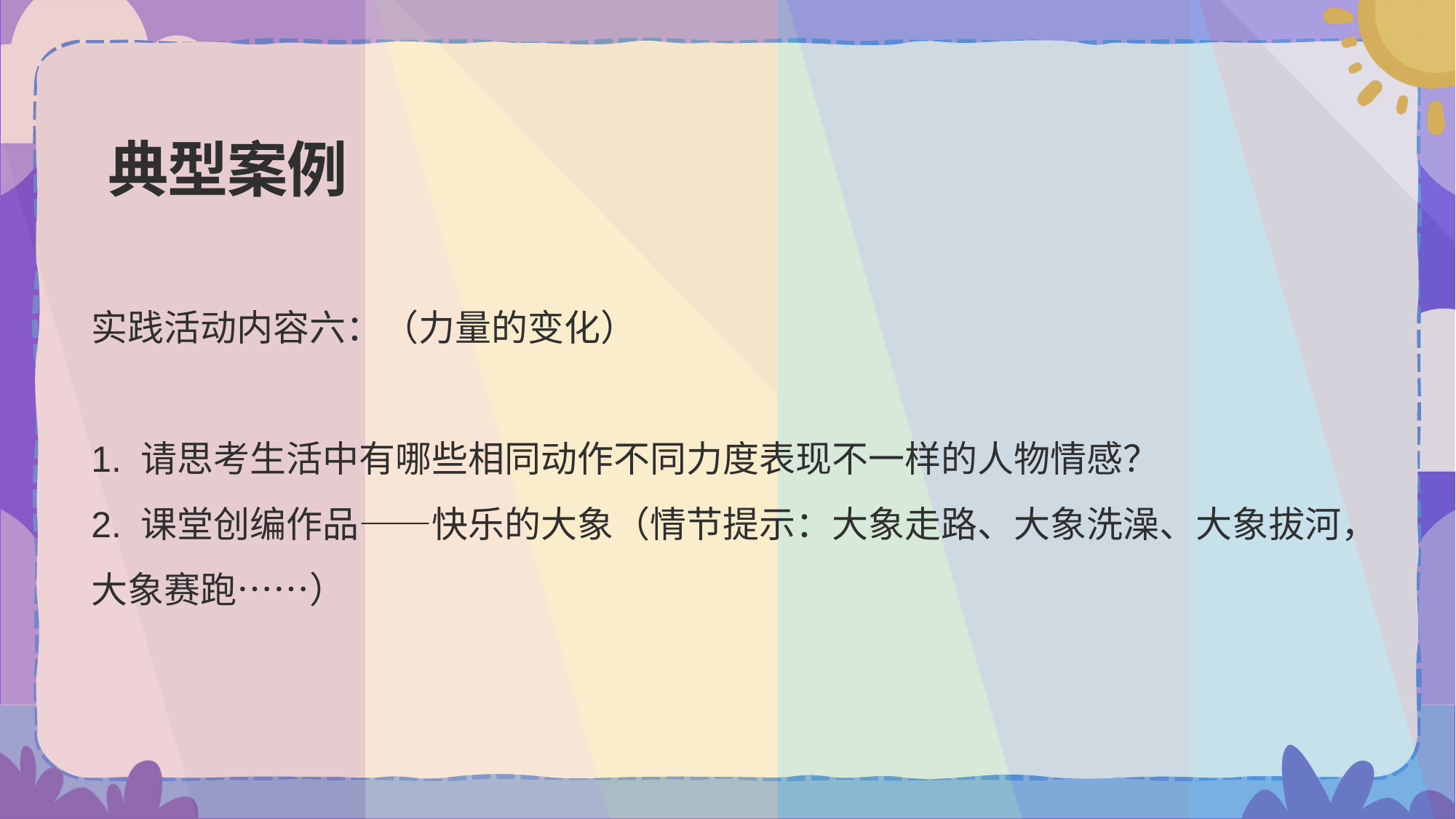

# 典型案例

实践活动内容六：（力量的变化）
1. 请思考生活中有哪些相同动作不同力度表现不一样的人物情感？
2. 课堂创编作品——快乐的大象（情节提示：大象走路、大象洗澡、大象拔河，
大象赛跑……）